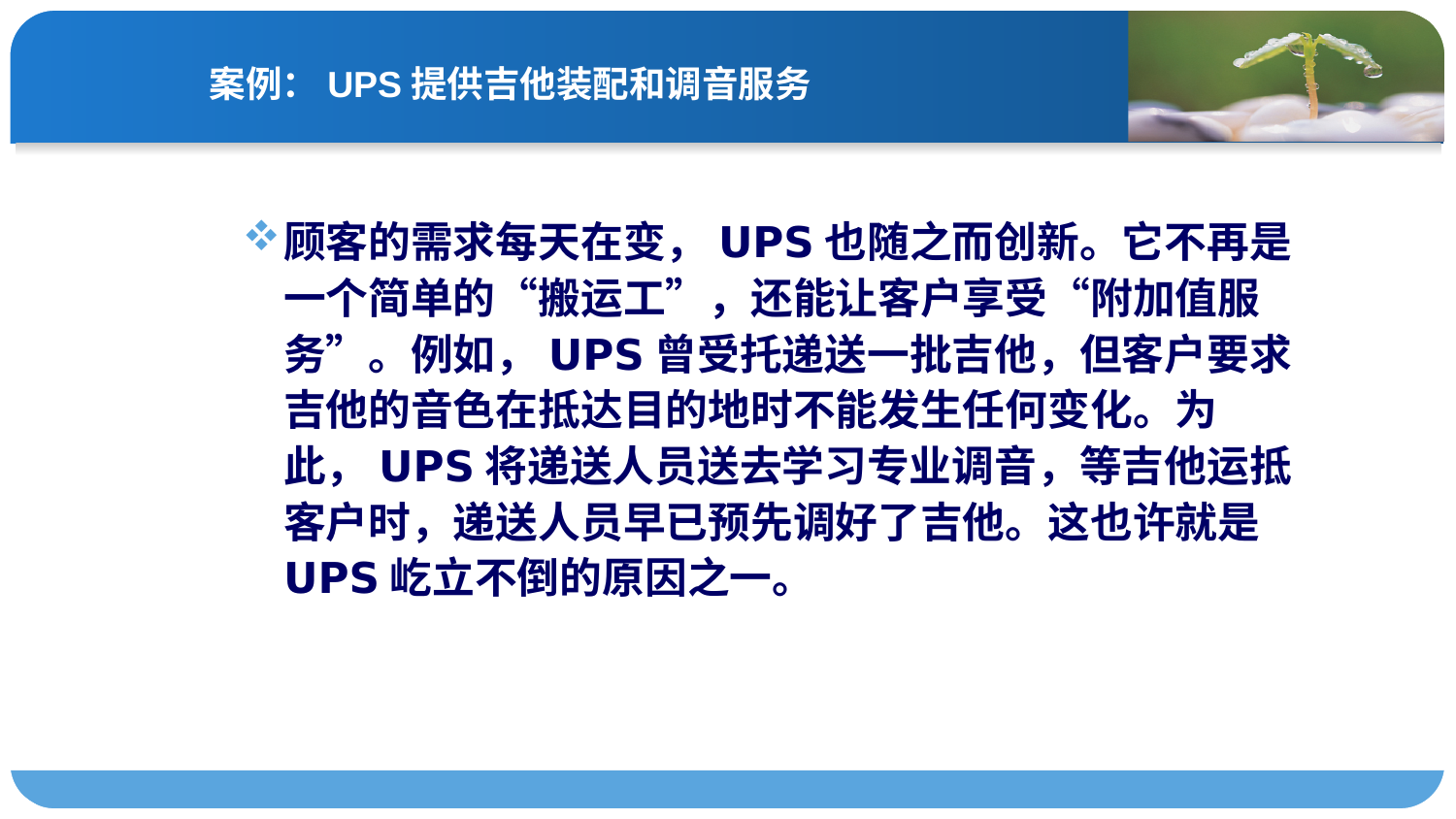

# 案例：UPS提供吉他装配和调音服务
顾客的需求每天在变，UPS也随之而创新。它不再是一个简单的“搬运工”，还能让客户享受“附加值服务”。例如，UPS曾受托递送一批吉他，但客户要求吉他的音色在抵达目的地时不能发生任何变化。为此，UPS将递送人员送去学习专业调音，等吉他运抵客户时，递送人员早已预先调好了吉他。这也许就是UPS屹立不倒的原因之一。